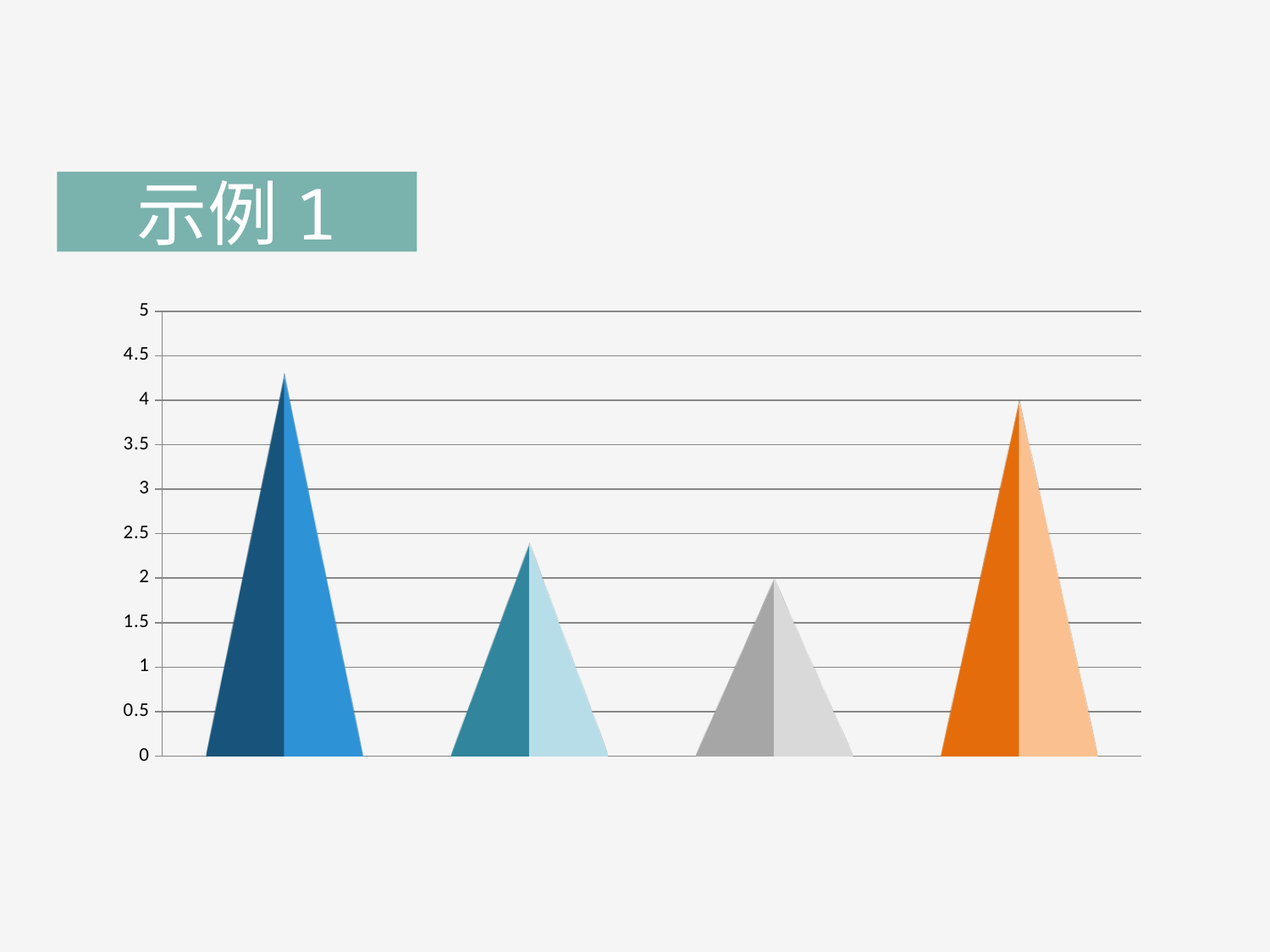

示例1

### Chart

| Category | 系列 1 | 系列 2 | 系列 3 | 系列4 |
|---|---|---|---|---|
| 类别 1 | 4.3 | 2.4 | 2.0 | 4.0 |